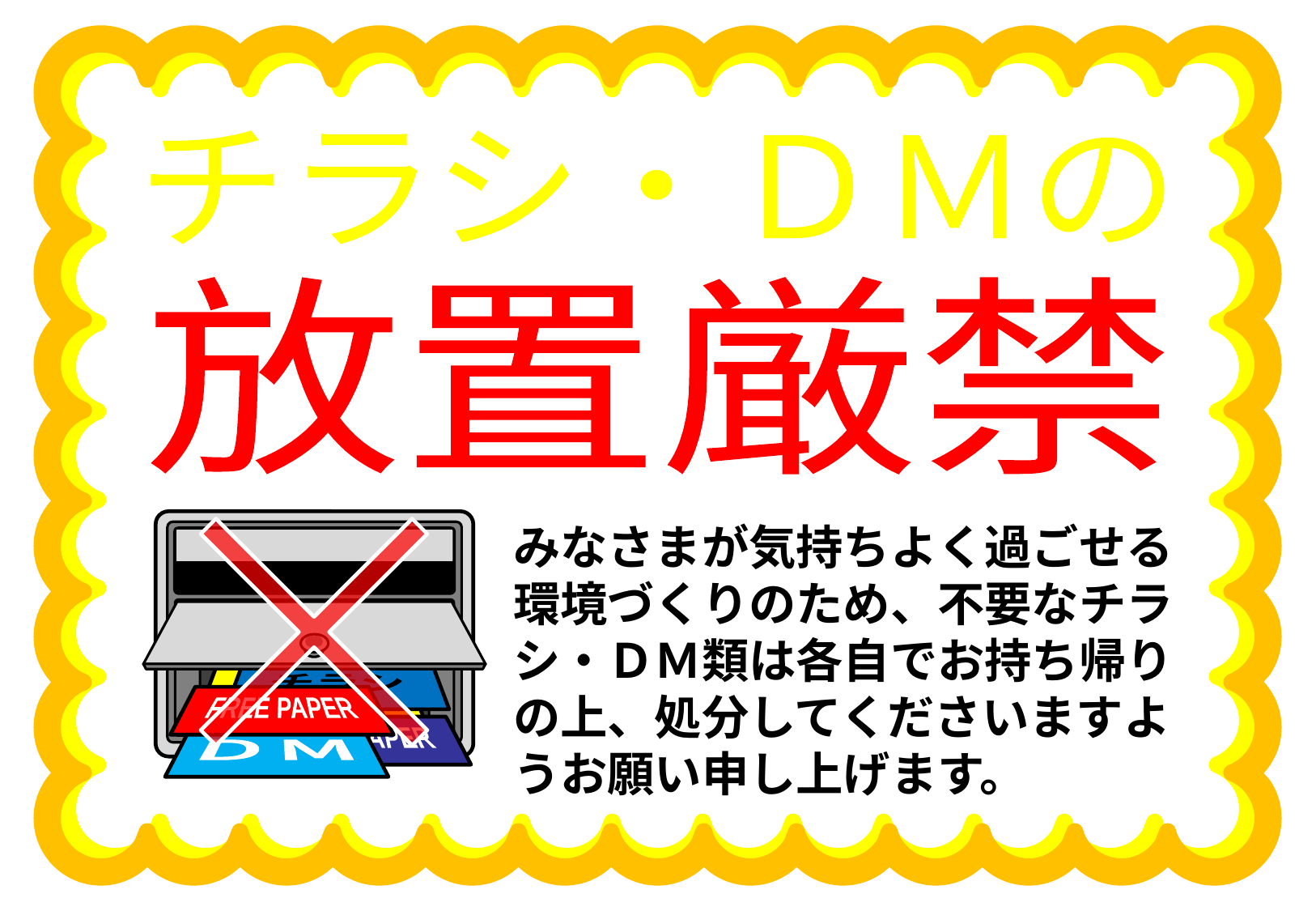

チラシ・ＤＭの
放置厳禁

チラシ

ＤＭ

チラシ

FREE PAPER

チラシ

FREE PAPER
みなさまが気持ちよく過ごせる環境づくりのため、不要なチラシ・ＤＭ類は各自でお持ち帰りの上、処分してくださいますようお願い申し上げます。